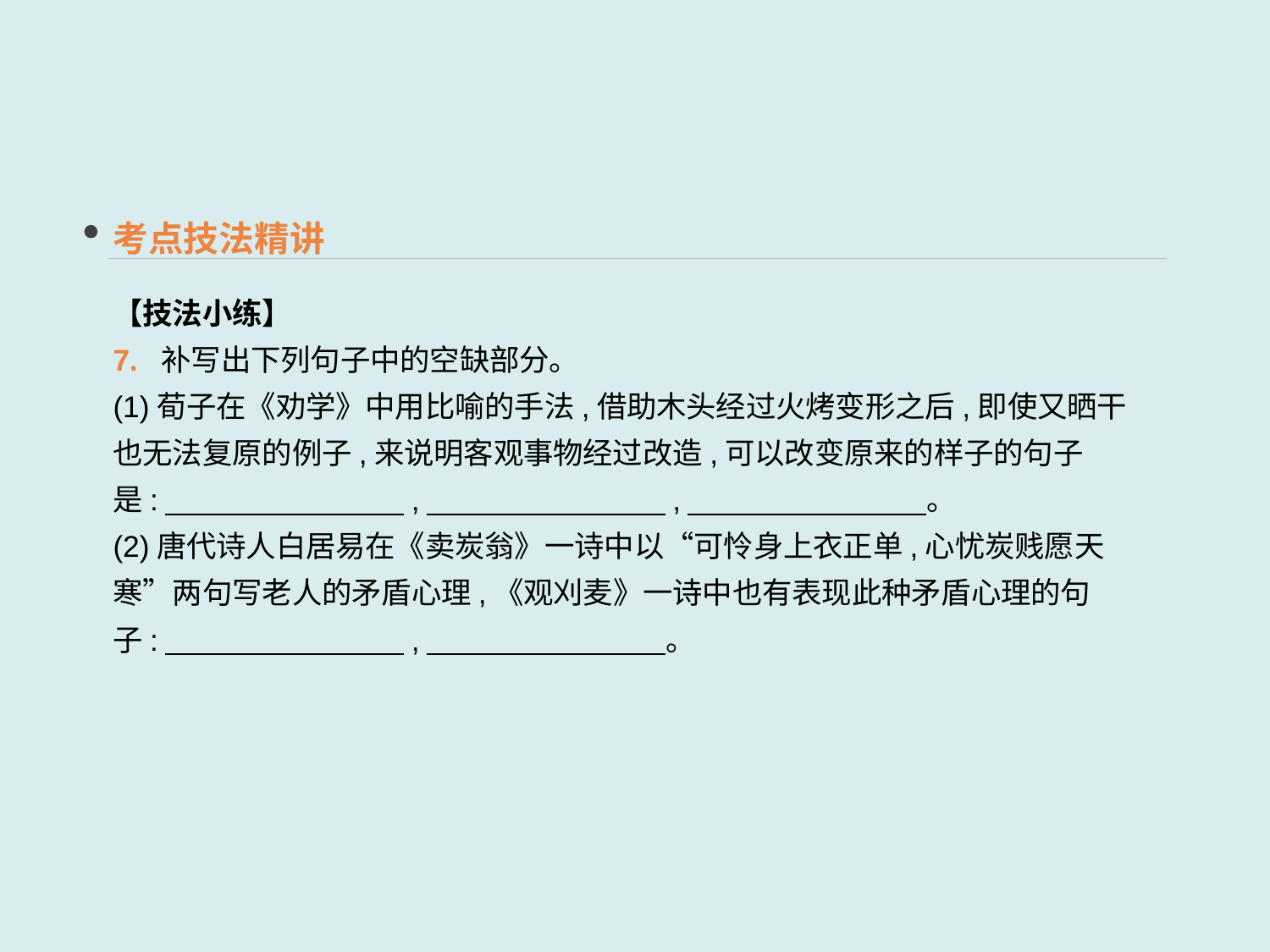

考点技法精讲

【技法小练】
7.  补写出下列句子中的空缺部分。
(1)荀子在《劝学》中用比喻的手法,借助木头经过火烤变形之后,即使又晒干也无法复原的例子,来说明客观事物经过改造,可以改变原来的样子的句子是:　　　　　　　　,　　　　　　　　,　　　　　　　　。
(2)唐代诗人白居易在《卖炭翁》一诗中以“可怜身上衣正单,心忧炭贱愿天寒”两句写老人的矛盾心理,《观刈麦》一诗中也有表现此种矛盾心理的句子:　　　　　　　　,　　　　　　　　。